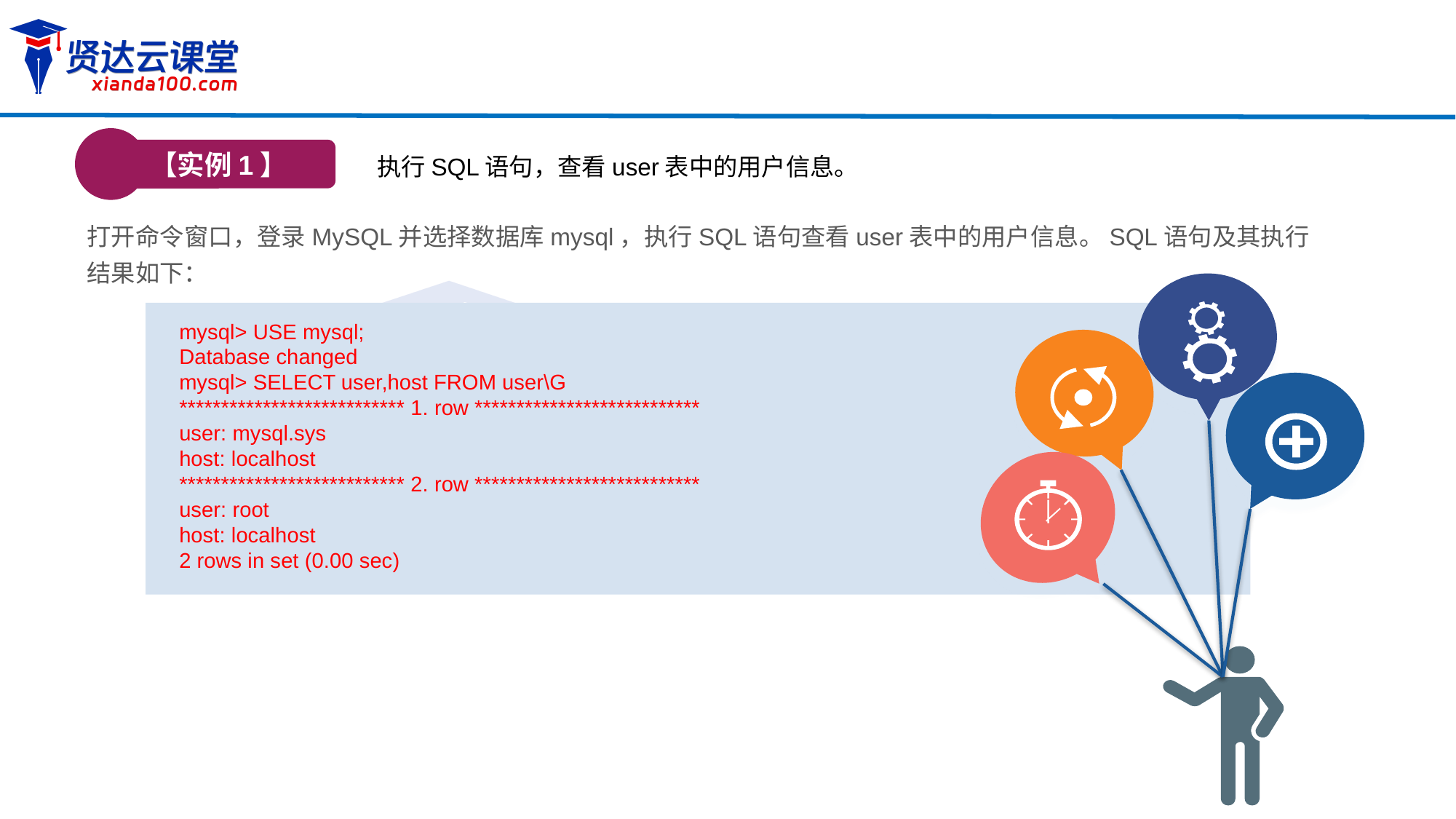

【实例1】
执行SQL语句，查看user表中的用户信息。
打开命令窗口，登录MySQL并选择数据库mysql，执行SQL语句查看user表中的用户信息。SQL语句及其执行结果如下：

mysql> USE mysql;
Database changed
mysql> SELECT user,host FROM user\G
*************************** 1. row ***************************
user: mysql.sys
host: localhost
*************************** 2. row ***************************
user: root
host: localhost
2 rows in set (0.00 sec)